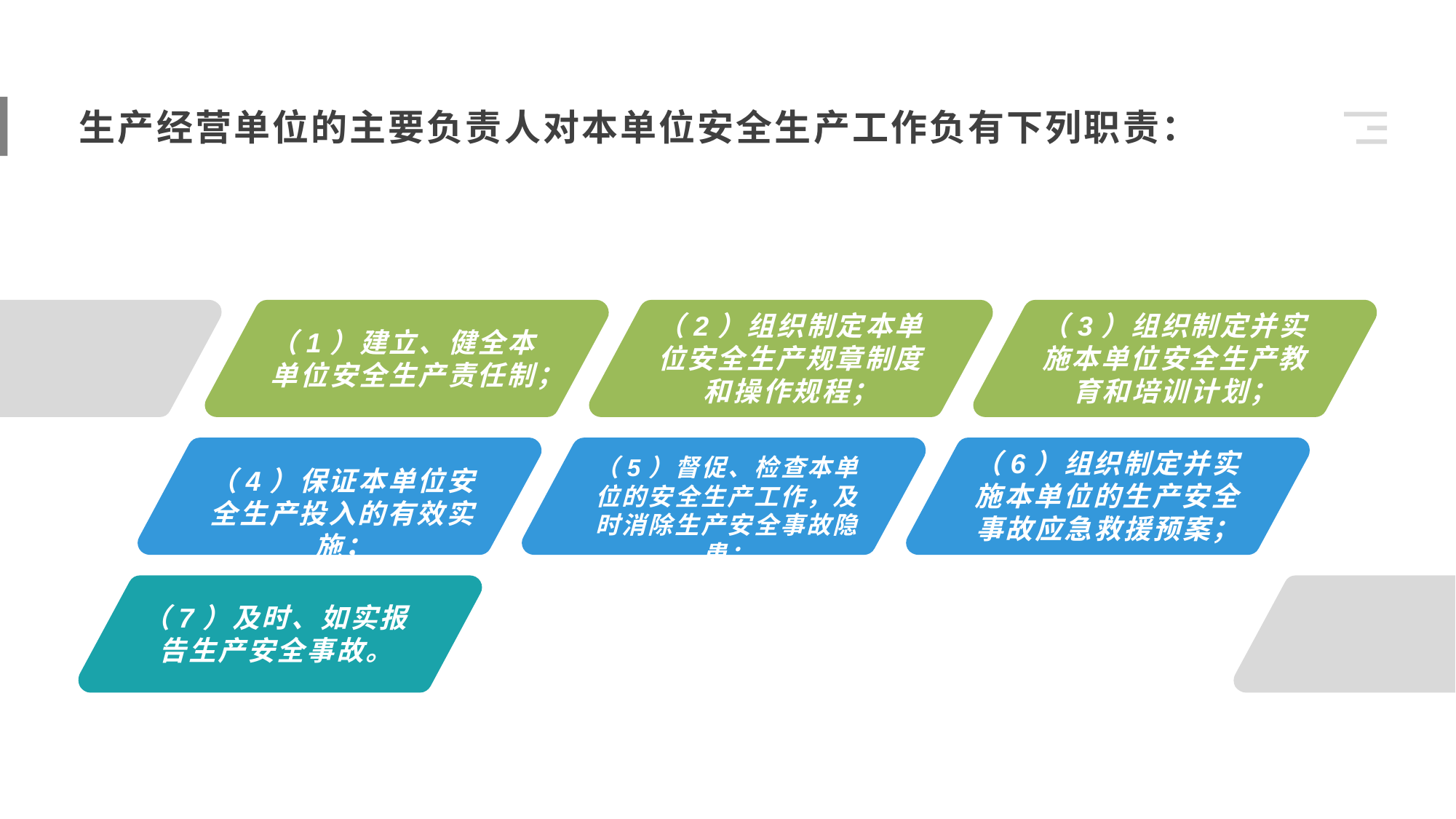

生产经营单位的主要负责人对本单位安全生产工作负有下列职责：

（2）组织制定本单位安全生产规章制度和操作规程；
（3）组织制定并实施本单位安全生产教育和培训计划；
（1）建立、健全本单位安全生产责任制；

（6）组织制定并实施本单位的生产安全事故应急救援预案；
（5）督促、检查本单位的安全生产工作，及时消除生产安全事故隐患；
（4）保证本单位安全生产投入的有效实施；

（7）及时、如实报告生产安全事故。